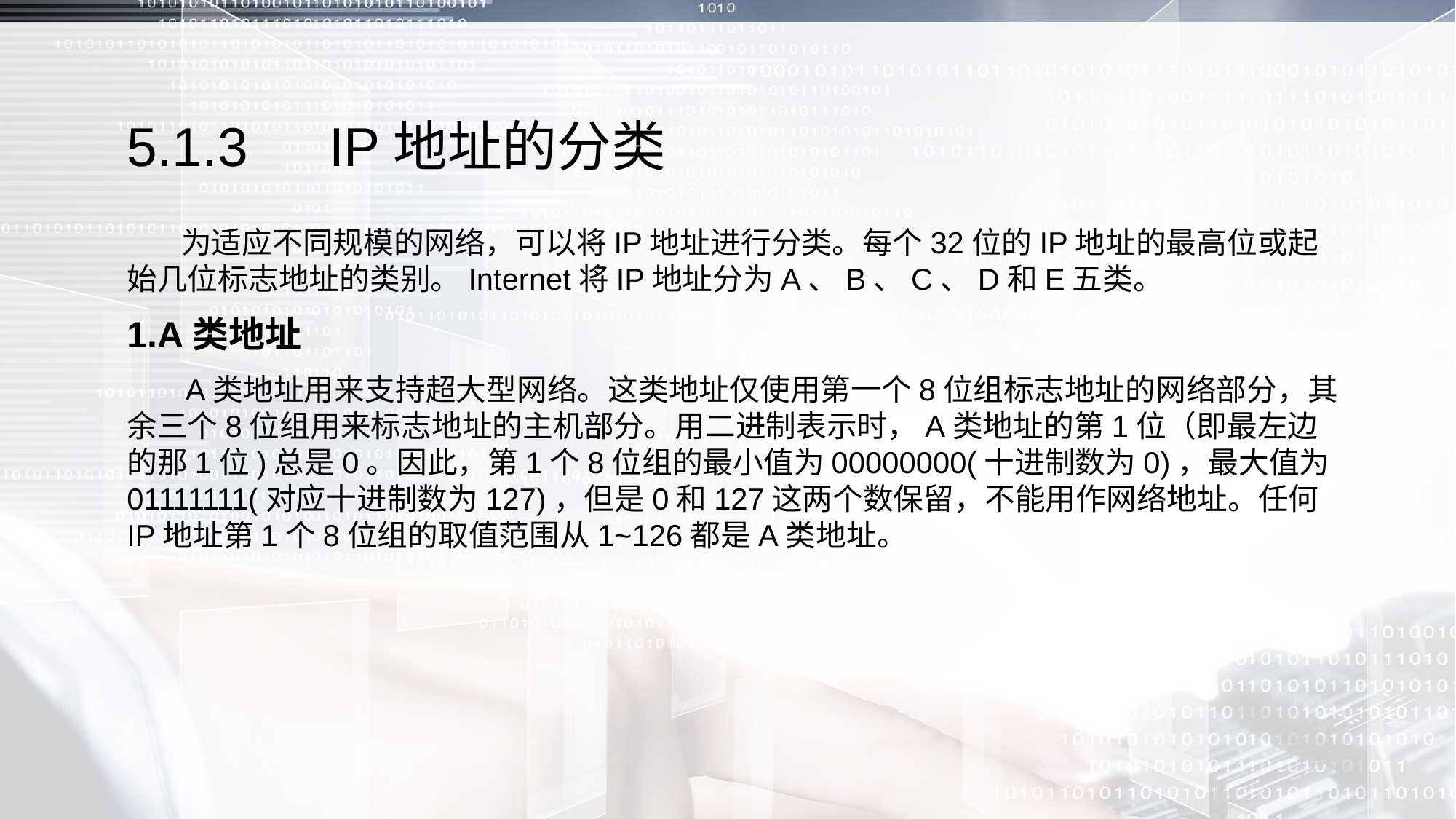

# 5.1.3　IP地址的分类
       为适应不同规模的网络，可以将IP地址进行分类。每个32位的IP地址的最高位或起始几位标志地址的类别。Internet将IP地址分为A、B、C、D和E五类。
1.A类地址
       A类地址用来支持超大型网络。这类地址仅使用第一个8位组标志地址的网络部分，其余三个8位组用来标志地址的主机部分。用二进制表示时，A类地址的第1位（即最左边的那1位)总是0。因此，第1个8位组的最小值为00000000(十进制数为0)，最大值为01111111(对应十进制数为127)，但是0和127这两个数保留，不能用作网络地址。任何IP地址第1个8位组的取值范围从1~126都是A类地址。